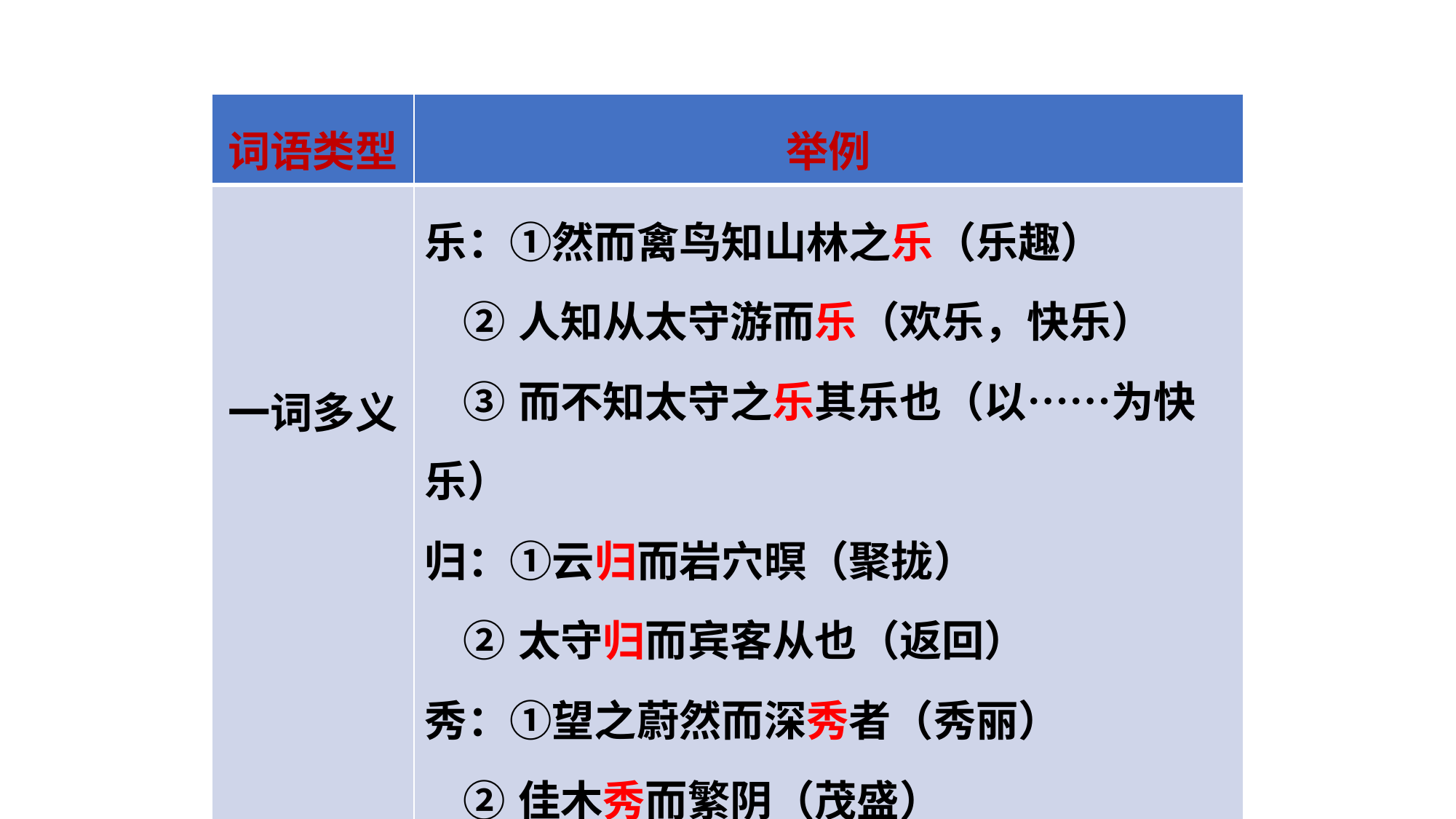

| 词语类型 | 举例 |
| --- | --- |
| 一词多义 | 乐：①然而禽鸟知山林之乐（乐趣）　　　 ②人知从太守游而乐（欢乐，快乐） ③而不知太守之乐其乐也（以……为快乐） 归：①云归而岩穴暝（聚拢） ②太守归而宾客从也（返回） 秀：①望之蔚然而深秀者（秀丽） ②佳木秀而繁阴（茂盛） |